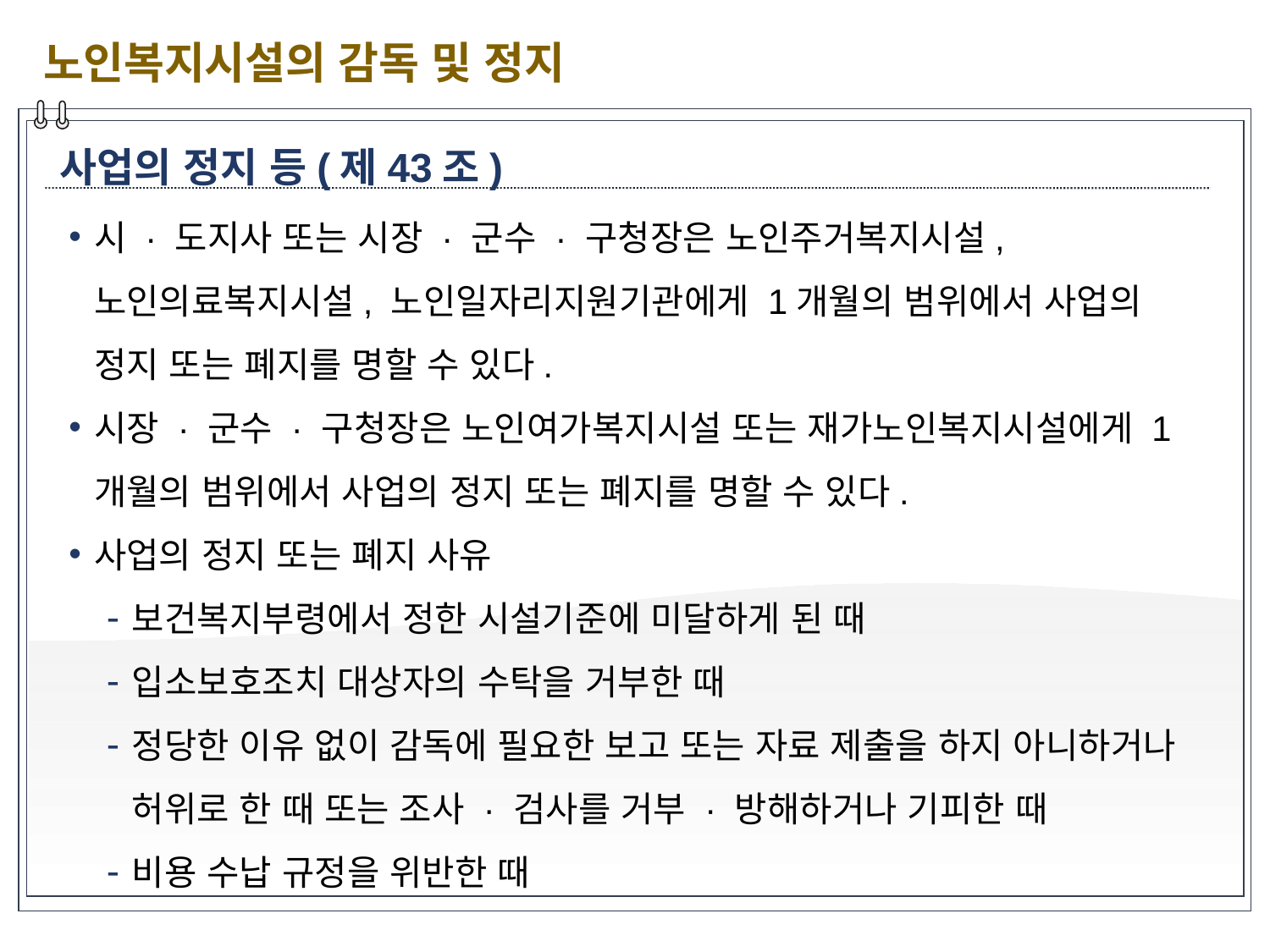

노인복지시설의 감독 및 정지

사업의 정지 등(제43조)

시 · 도지사 또는 시장 · 군수 · 구청장은 노인주거복지시설, 노인의료복지시설, 노인일자리지원기관에게 1개월의 범위에서 사업의 정지 또는 폐지를 명할 수 있다.
시장 · 군수 · 구청장은 노인여가복지시설 또는 재가노인복지시설에게 1개월의 범위에서 사업의 정지 또는 폐지를 명할 수 있다.
사업의 정지 또는 폐지 사유
보건복지부령에서 정한 시설기준에 미달하게 된 때
입소보호조치 대상자의 수탁을 거부한 때
정당한 이유 없이 감독에 필요한 보고 또는 자료 제출을 하지 아니하거나 허위로 한 때 또는 조사 · 검사를 거부 · 방해하거나 기피한 때
비용 수납 규정을 위반한 때